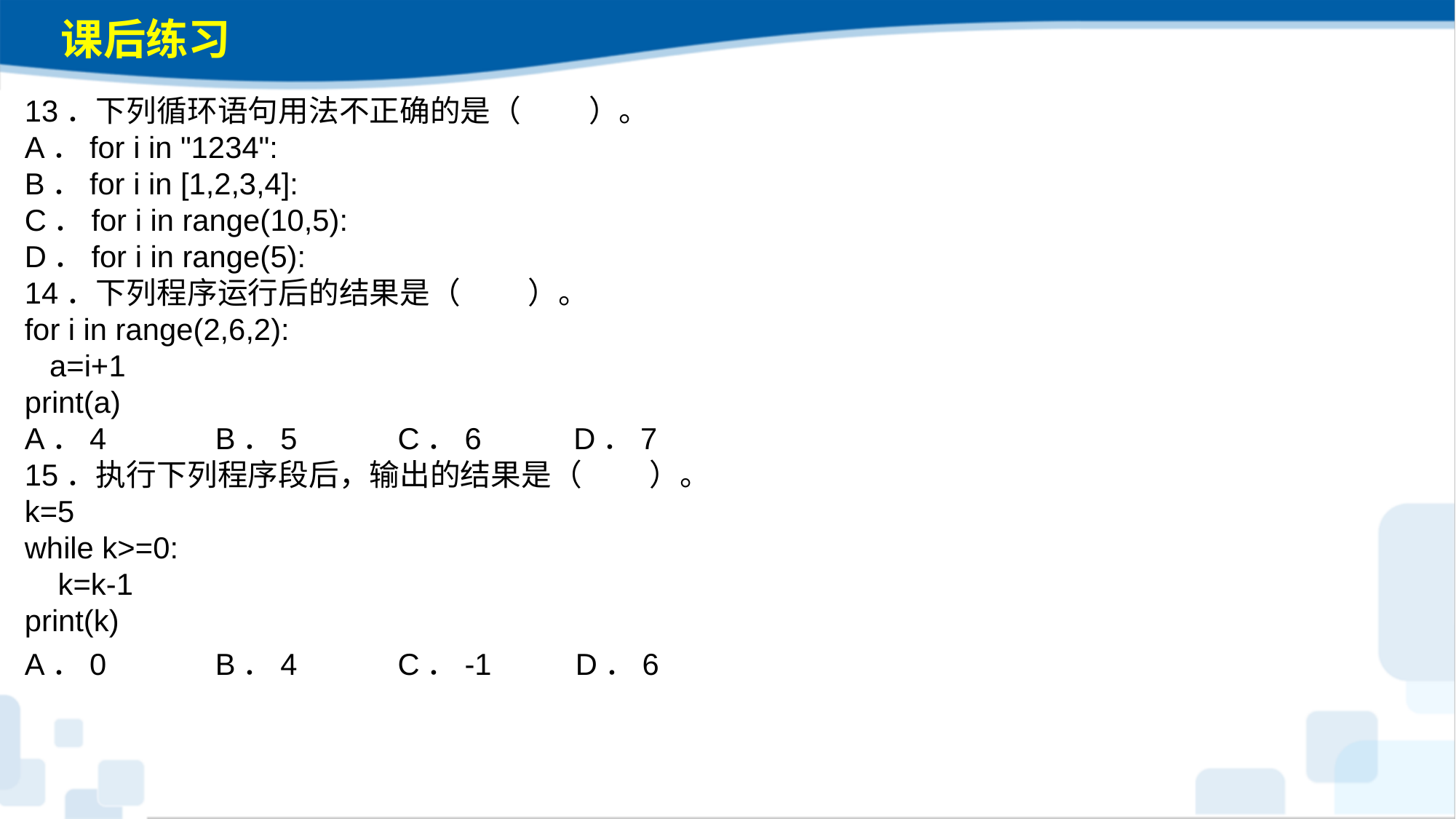

课后练习
13．下列循环语句用法不正确的是（　 　）。A．for i in "1234":B．for i in [1,2,3,4]:C．for i in range(10,5):D．for i in range(5):14．下列程序运行后的结果是（　 　）。for i in range(2,6,2):   a=i+1print(a)A．4             B．5            C．6           D．715．执行下列程序段后，输出的结果是（　 　）。k=5while k>=0:    k=k-1print(k)A．0             B．4            C．-1          D．6